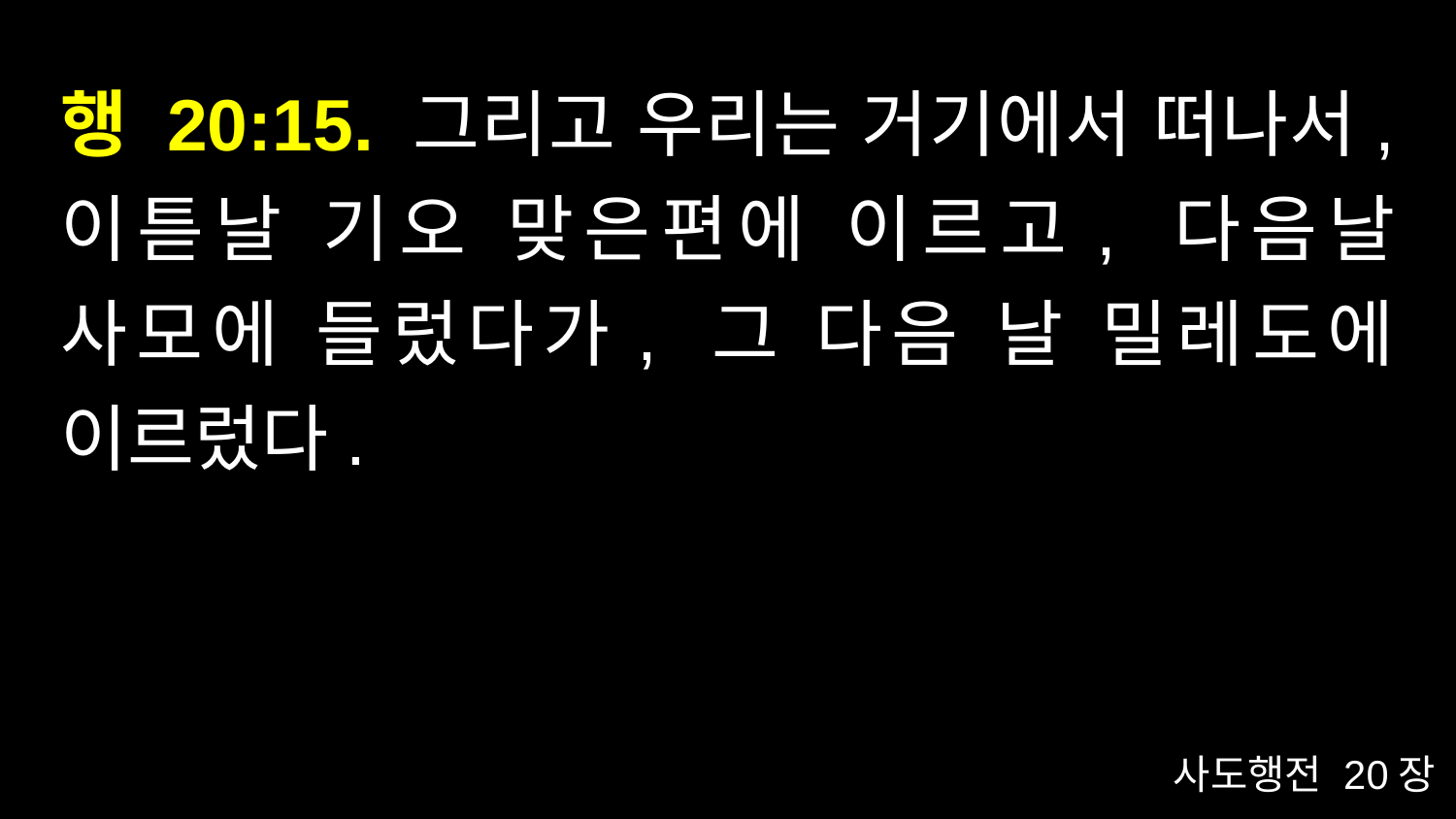

# 행 20:15. 그리고 우리는 거기에서 떠나서, 이튿날 기오 맞은편에 이르고, 다음날 사모에 들렀다가, 그 다음 날 밀레도에 이르렀다.
사도행전 20장